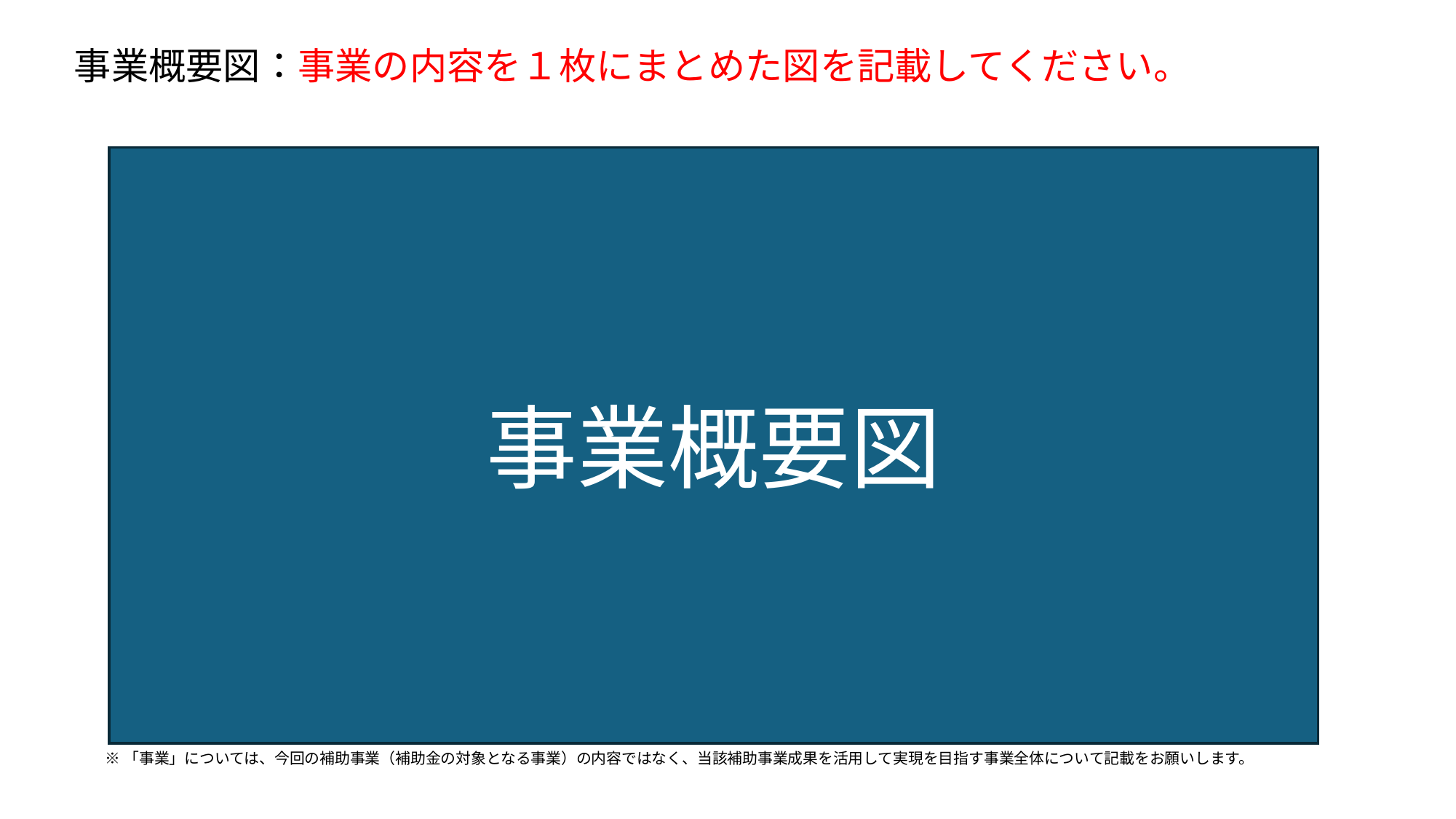

事業概要図：事業の内容を１枚にまとめた図を記載してください。
事業概要図
※「事業」については、今回の補助事業（補助金の対象となる事業）の内容ではなく、当該補助事業成果を活用して実現を目指す事業全体について記載をお願いします。